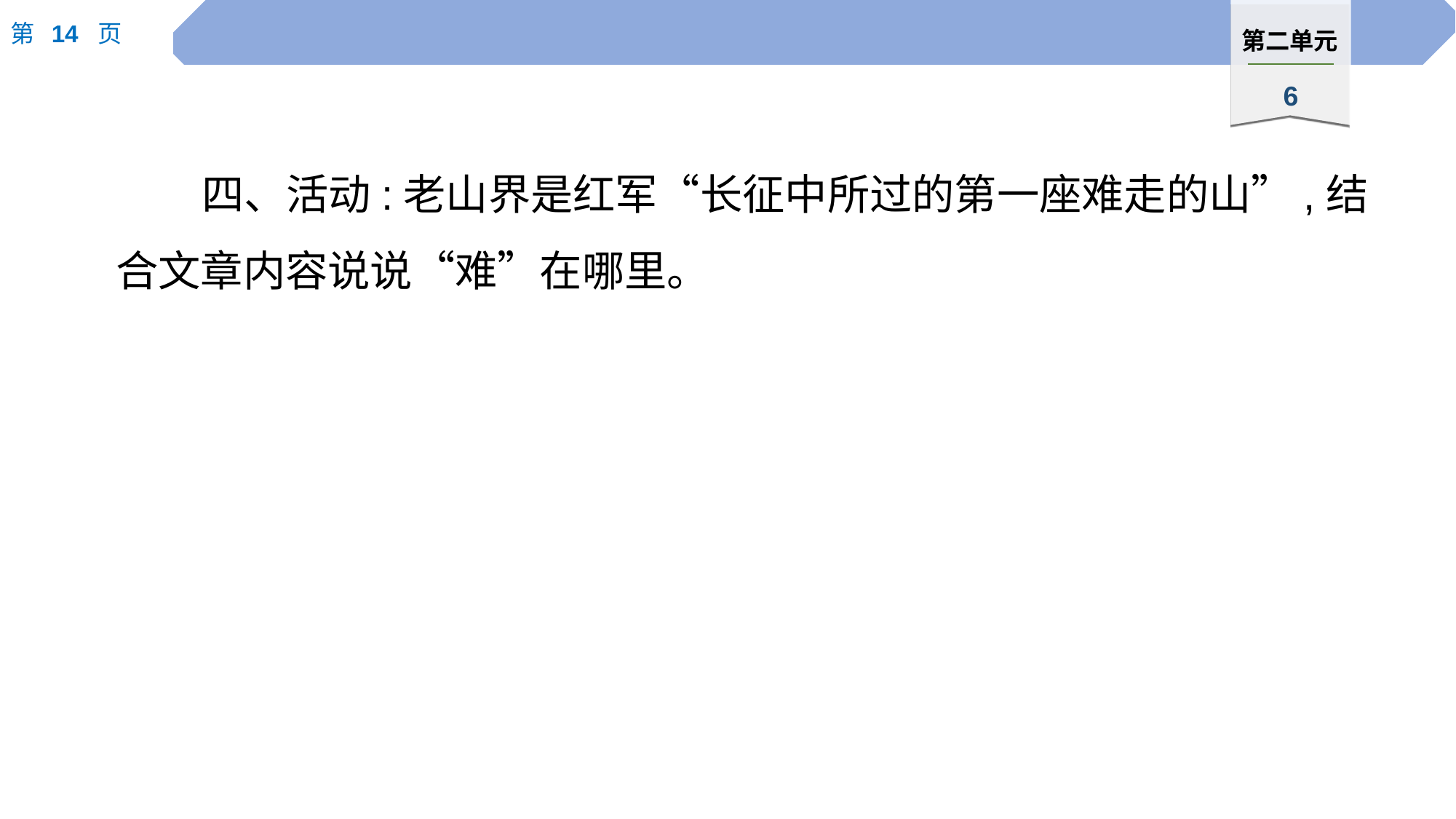

四、活动:老山界是红军“长征中所过的第一座难走的山”,结合文章内容说说“难”在哪里。